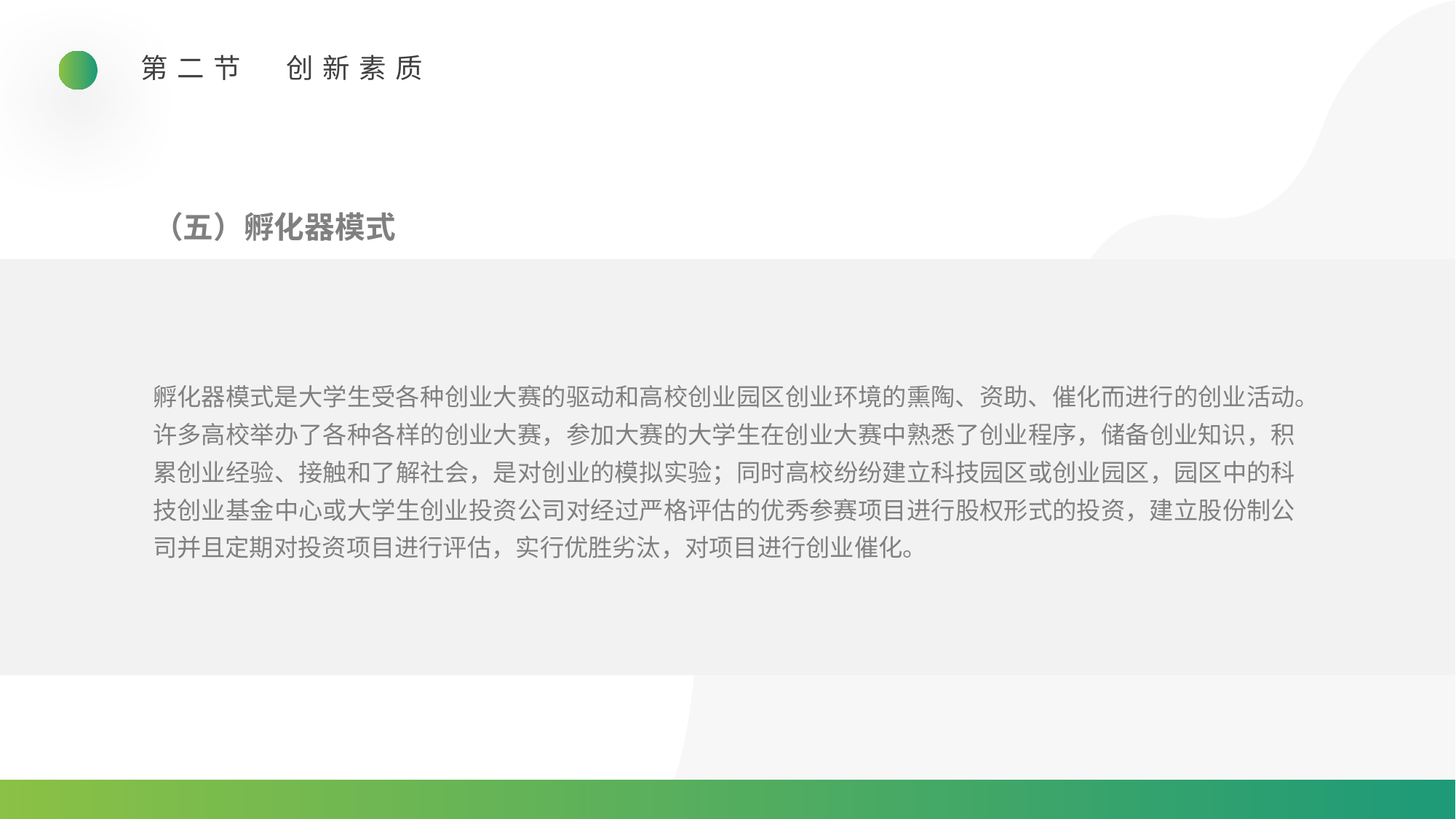

第二节　创新素质
（五）孵化器模式

孵化器模式是大学生受各种创业大赛的驱动和高校创业园区创业环境的熏陶、资助、催化而进行的创业活动。许多高校举办了各种各样的创业大赛，参加大赛的大学生在创业大赛中熟悉了创业程序，储备创业知识，积累创业经验、接触和了解社会，是对创业的模拟实验；同时高校纷纷建立科技园区或创业园区，园区中的科技创业基金中心或大学生创业投资公司对经过严格评估的优秀参赛项目进行股权形式的投资，建立股份制公司并且定期对投资项目进行评估，实行优胜劣汰，对项目进行创业催化。